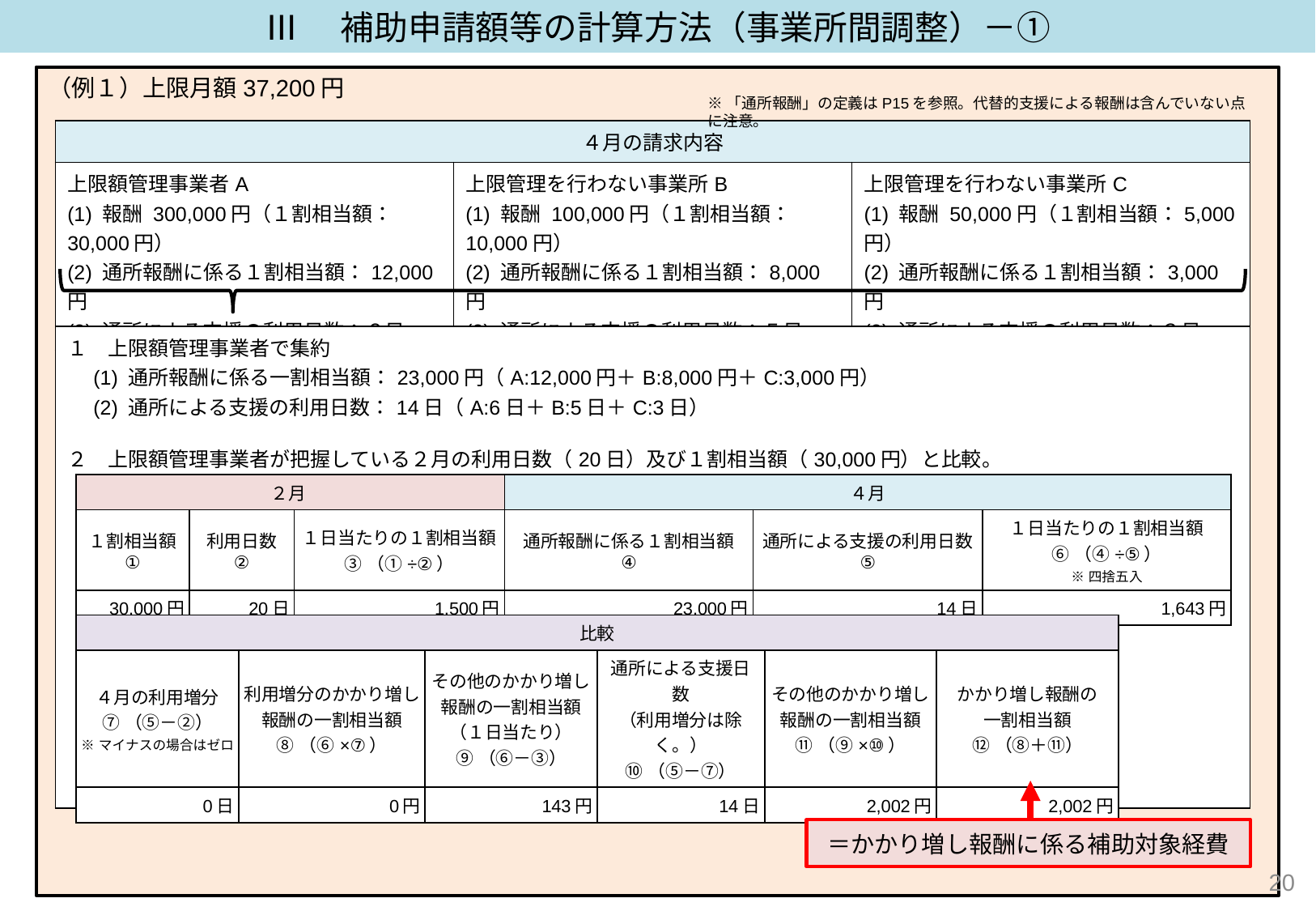

Ⅲ　補助申請額等の計算方法（事業所間調整）－①

（例１）上限月額37,200円

※「通所報酬」の定義はP15を参照。代替的支援による報酬は含んでいない点に注意。
| ４月の請求内容 |  |  |
| --- | --- | --- |
| 上限額管理事業者A (1) 報酬 300,000円（１割相当額：30,000円） (2) 通所報酬に係る１割相当額：12,000円 (3) 通所による支援の利用日数：６日 | 上限管理を行わない事業所B (1) 報酬 100,000円（１割相当額：10,000円） (2) 通所報酬に係る１割相当額：8,000円 (3) 通所による支援の利用日数：５日 | 上限管理を行わない事業所C (1) 報酬 50,000円（１割相当額：5,000円） (2) 通所報酬に係る１割相当額：3,000円 (3) 通所による支援の利用日数：３日 |
| １　上限額管理事業者で集約 　(1) 通所報酬に係る一割相当額：23,000円（A:12,000円＋B:8,000円＋C:3,000円） 　(2) 通所による支援の利用日数：14日（A:6日＋B:5日＋C:3日） ２　上限額管理事業者が把握している２月の利用日数（20日）及び１割相当額（30,000円）と比較。 |
| --- |
| ２月 |  |  | ４月 |  |  |
| --- | --- | --- | --- | --- | --- |
| １割相当額 ① | 利用日数 ② | １日当たりの１割相当額 ③（①÷②） | 通所報酬に係る１割相当額 ④ | 通所による支援の利用日数 ⑤ | １日当たりの１割相当額 ⑥（④÷⑤） ※四捨五入 |
| 30,000円 | 20日 | 1,500円 | 23,000円 | 14日 | 1,643円 |
| 比較 |  |  |  |  |  |
| --- | --- | --- | --- | --- | --- |
| ４月の利用増分 ⑦（⑤－②） ※マイナスの場合はゼロ | 利用増分のかかり増し 報酬の一割相当額 ⑧（⑥×⑦） | その他のかかり増し 報酬の一割相当額 （１日当たり） ⑨（⑥－③） | 通所による支援日数 （利用増分は除く。） ⑩（⑤－⑦） | その他のかかり増し 報酬の一割相当額 ⑪（⑨×⑩） | かかり増し報酬の 一割相当額 ⑫（⑧＋⑪） |
| 0日 | 0円 | 143円 | 14日 | 2,002円 | 2,002円 |

＝かかり増し報酬に係る補助対象経費
20